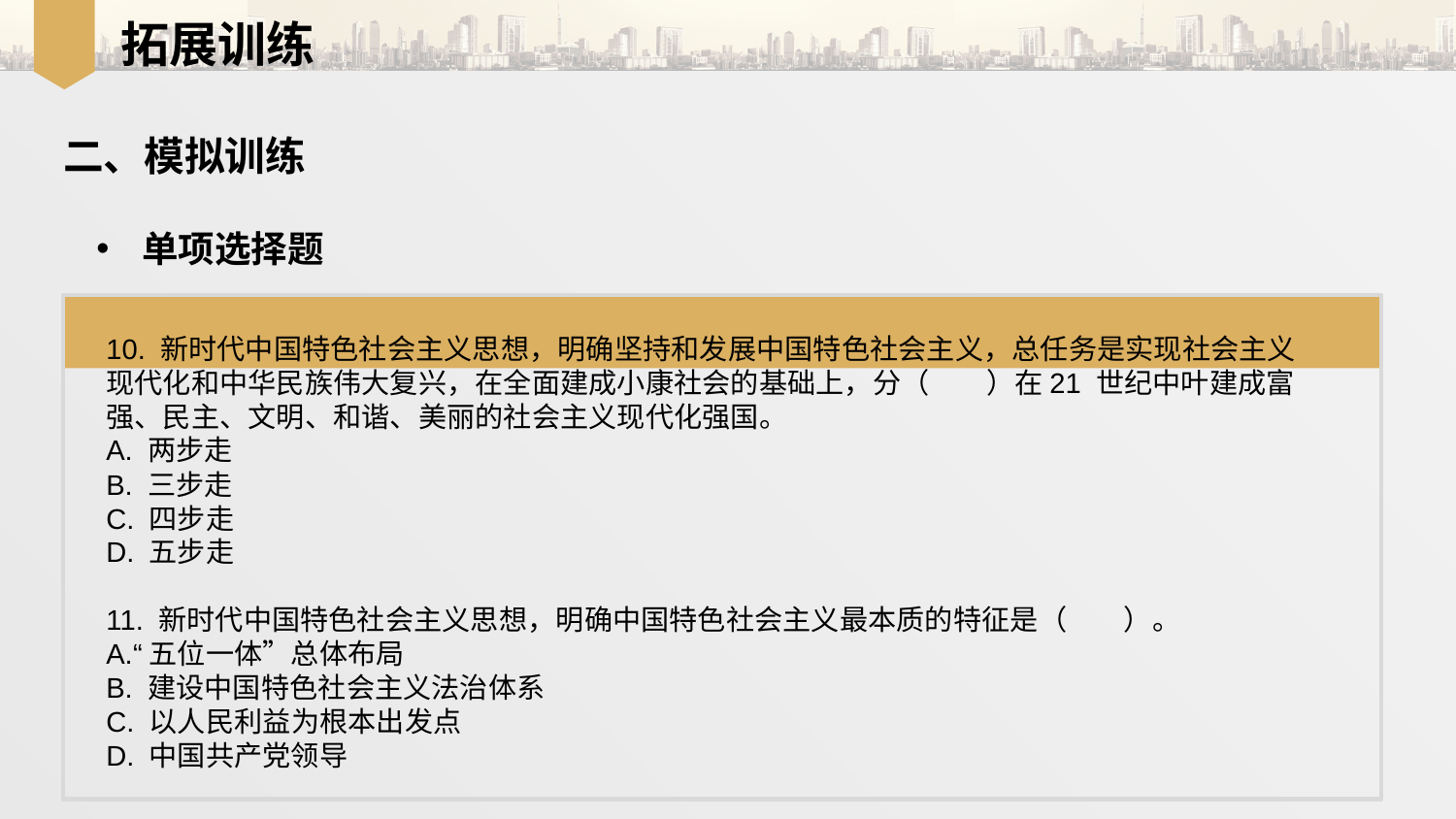

拓展训练
二、模拟训练
单项选择题

10. 新时代中国特色社会主义思想，明确坚持和发展中国特色社会主义，总任务是实现社会主义现代化和中华民族伟大复兴，在全面建成小康社会的基础上，分（　　）在21 世纪中叶建成富强、民主、文明、和谐、美丽的社会主义现代化强国。
A. 两步走
B. 三步走
C. 四步走
D. 五步走

11. 新时代中国特色社会主义思想，明确中国特色社会主义最本质的特征是（　　）。
A.“五位一体”总体布局
B. 建设中国特色社会主义法治体系
C. 以人民利益为根本出发点
D. 中国共产党领导